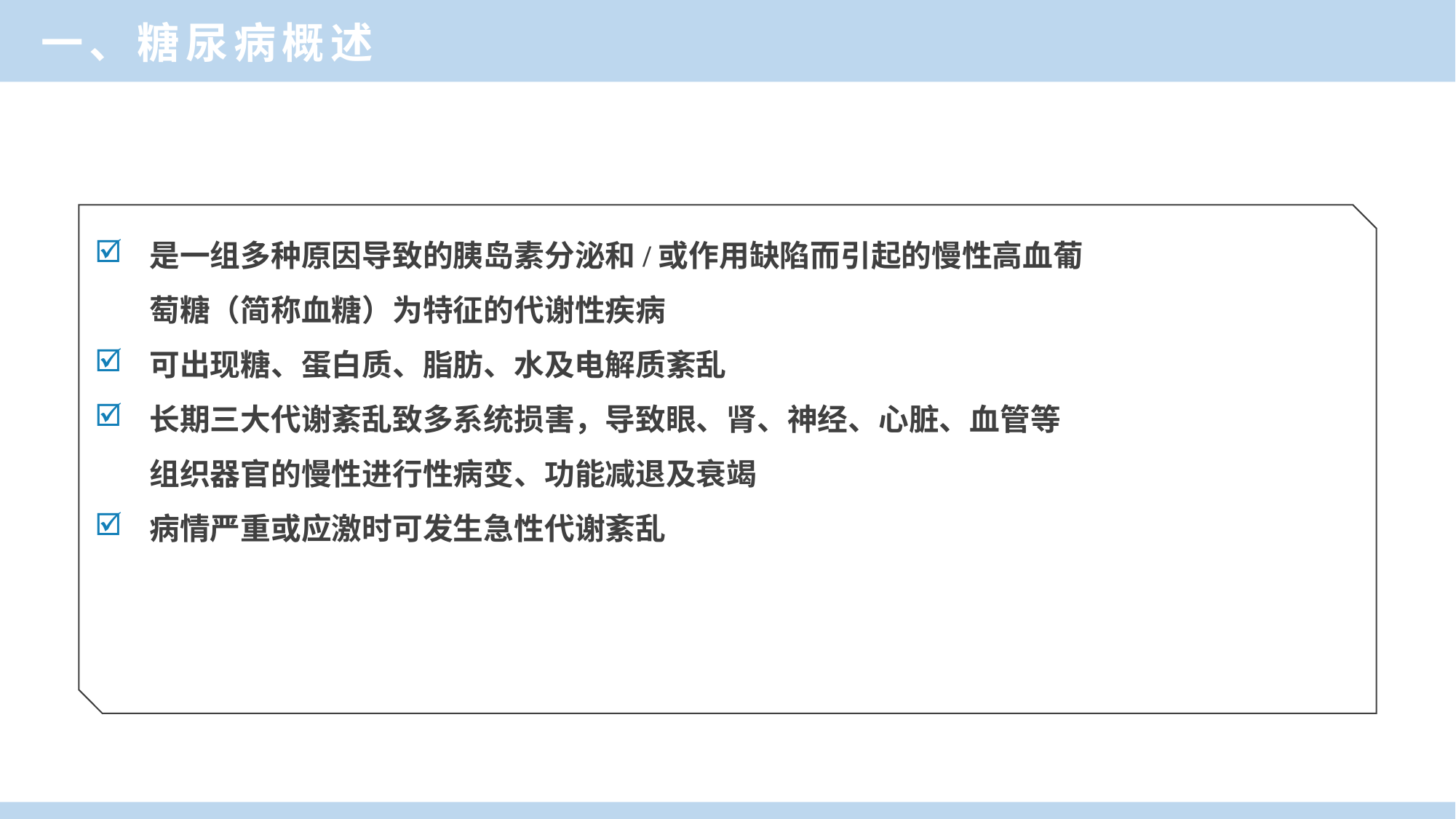

一、糖尿病概述

是一组多种原因导致的胰岛素分泌和/或作用缺陷而引起的慢性高血葡萄糖（简称血糖）为特征的代谢性疾病
可出现糖、蛋白质、脂肪、水及电解质紊乱
长期三大代谢紊乱致多系统损害，导致眼、肾、神经、心脏、血管等组织器官的慢性进行性病变、功能减退及衰竭
病情严重或应激时可发生急性代谢紊乱